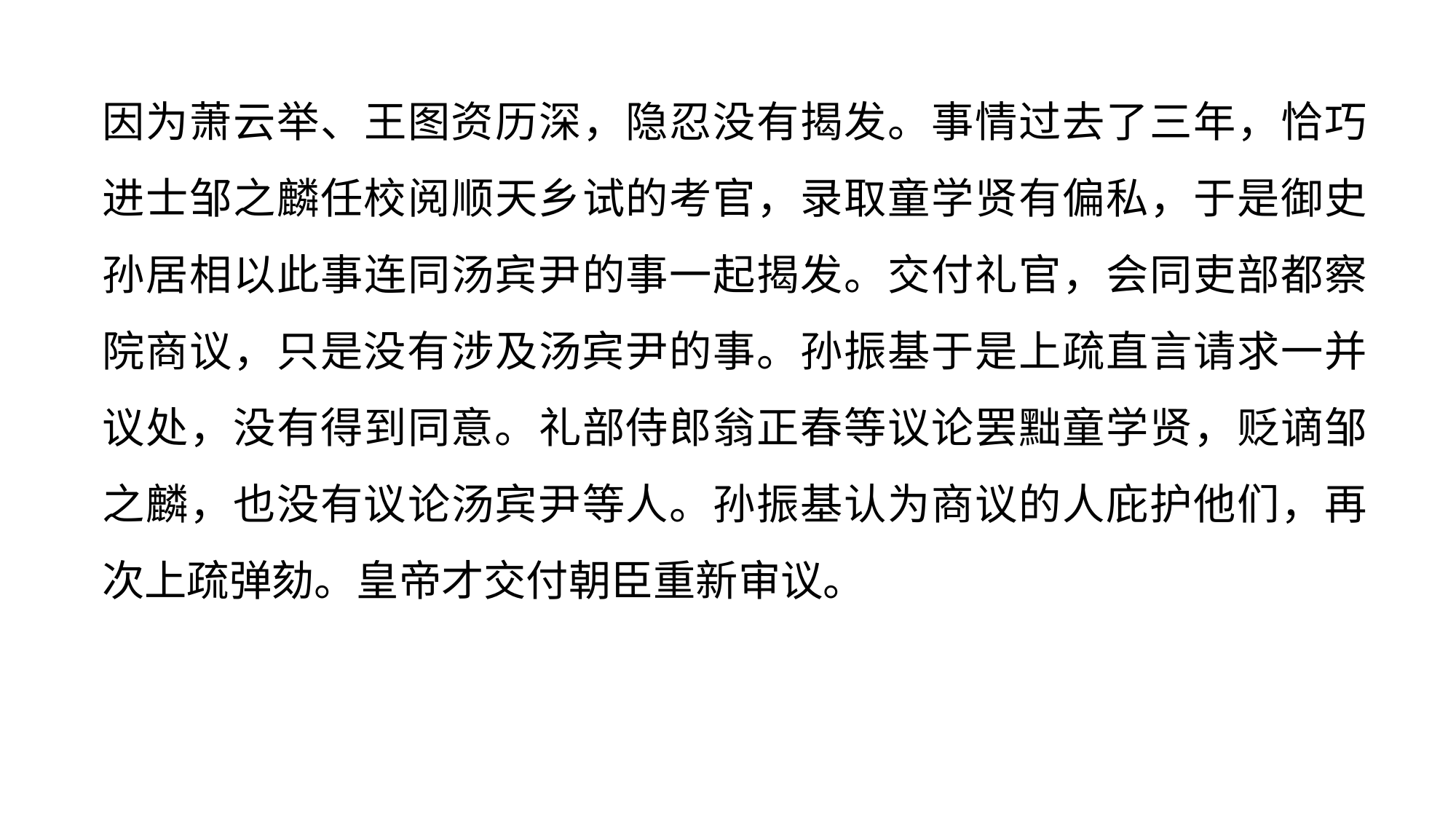

因为萧云举、王图资历深，隐忍没有揭发。事情过去了三年，恰巧进士邹之麟任校阅顺天乡试的考官，录取童学贤有偏私，于是御史孙居相以此事连同汤宾尹的事一起揭发。交付礼官，会同吏部都察院商议，只是没有涉及汤宾尹的事。孙振基于是上疏直言请求一并议处，没有得到同意。礼部侍郎翁正春等议论罢黜童学贤，贬谪邹之麟，也没有议论汤宾尹等人。孙振基认为商议的人庇护他们，再次上疏弹劾。皇帝才交付朝臣重新审议。